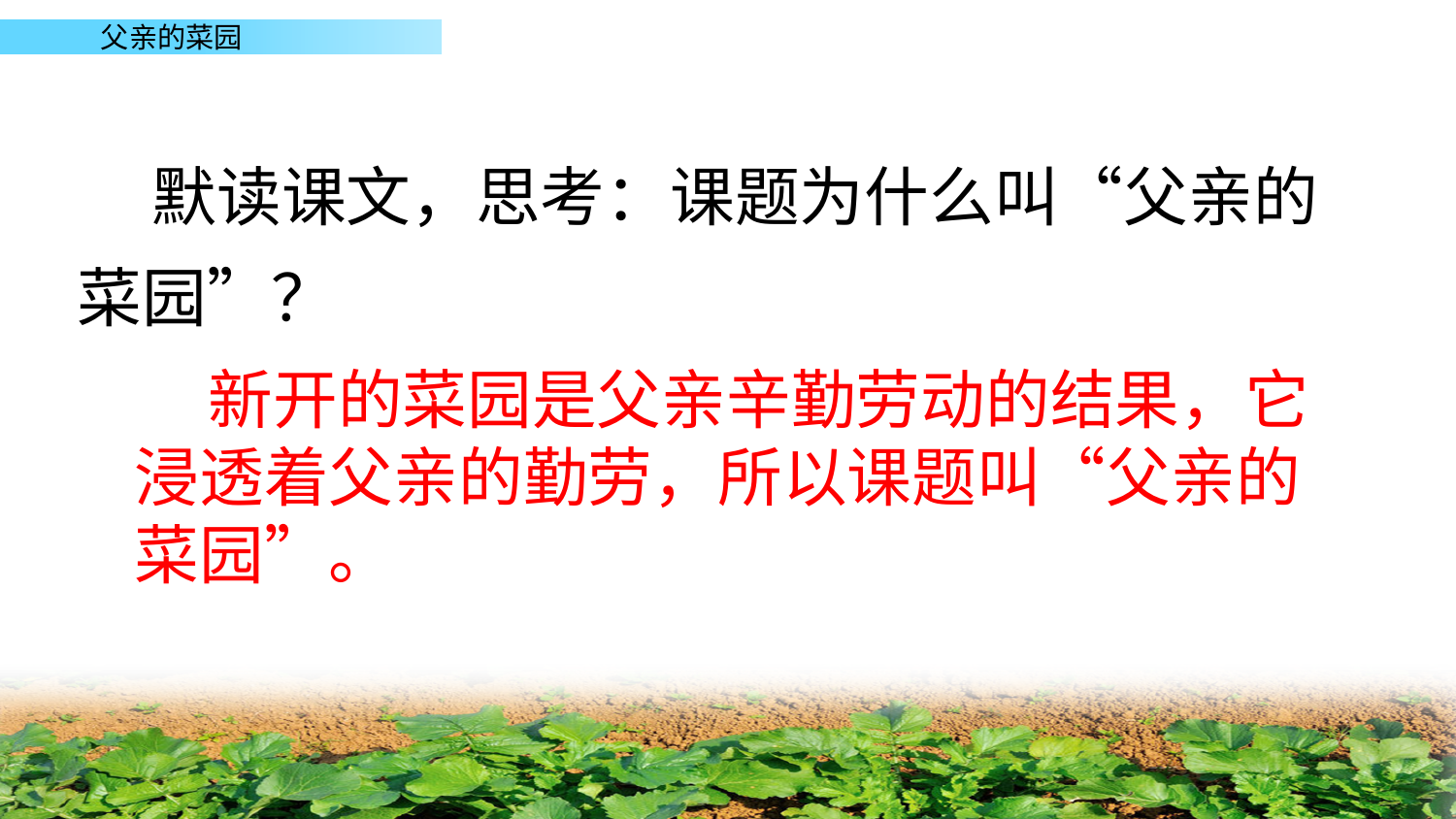

默读课文，思考：课题为什么叫“父亲的菜园”？
    新开的菜园是父亲辛勤劳动的结果，它浸透着父亲的勤劳，所以课题叫“父亲的菜园”。